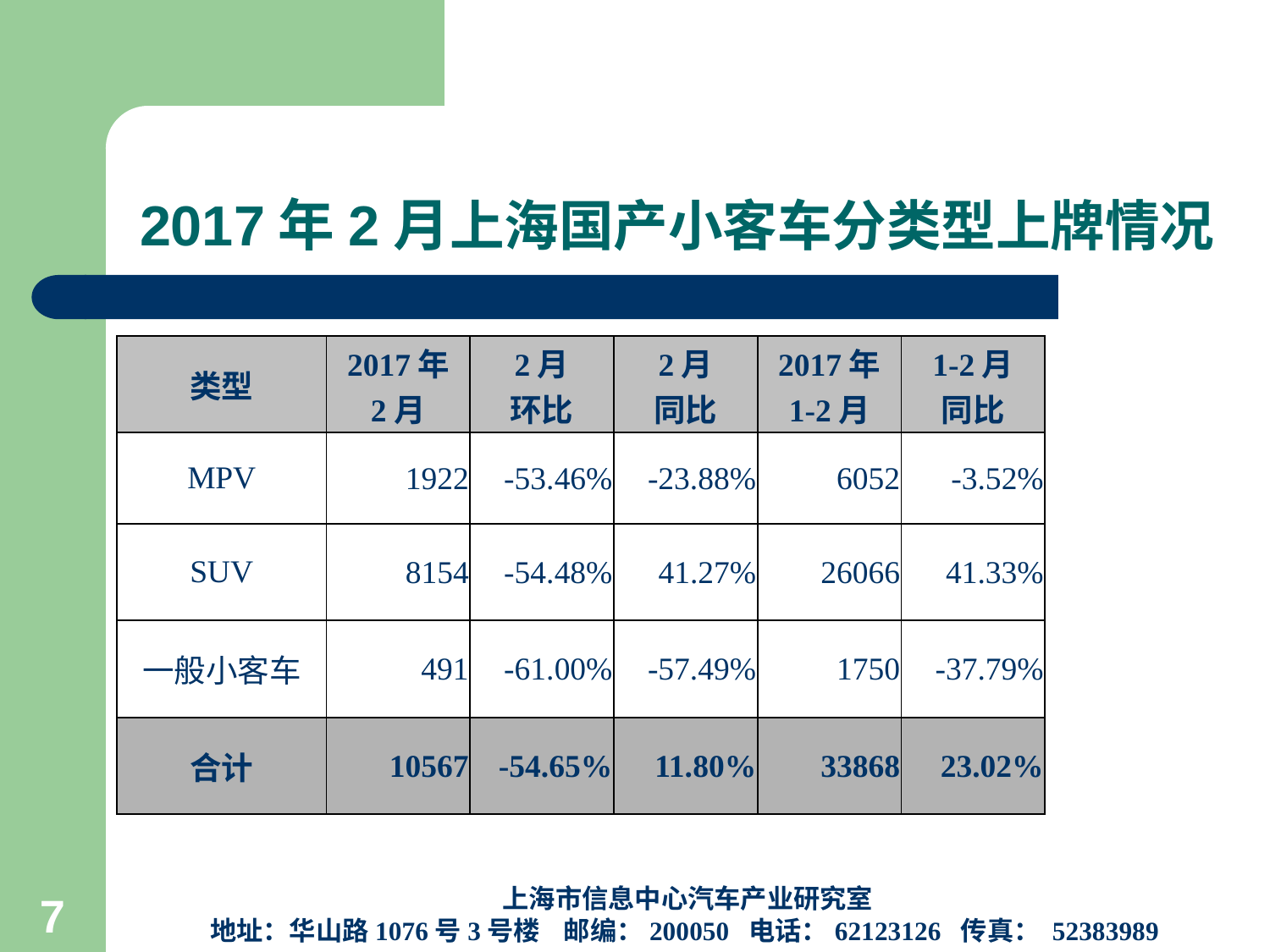

# 2017年2月上海国产小客车分类型上牌情况
| 类型 | 2017年 2月 | 2月 环比 | 2月 同比 | 2017年 1-2月 | 1-2月 同比 |
| --- | --- | --- | --- | --- | --- |
| MPV | 1922 | -53.46% | -23.88% | 6052 | -3.52% |
| SUV | 8154 | -54.48% | 41.27% | 26066 | 41.33% |
| 一般小客车 | 491 | -61.00% | -57.49% | 1750 | -37.79% |
| 合计 | 10567 | -54.65% | 11.80% | 33868 | 23.02% |
上海市信息中心汽车产业研究室
地址：华山路1076号3号楼    邮编：200050  电话：62123126  传真： 52383989
7